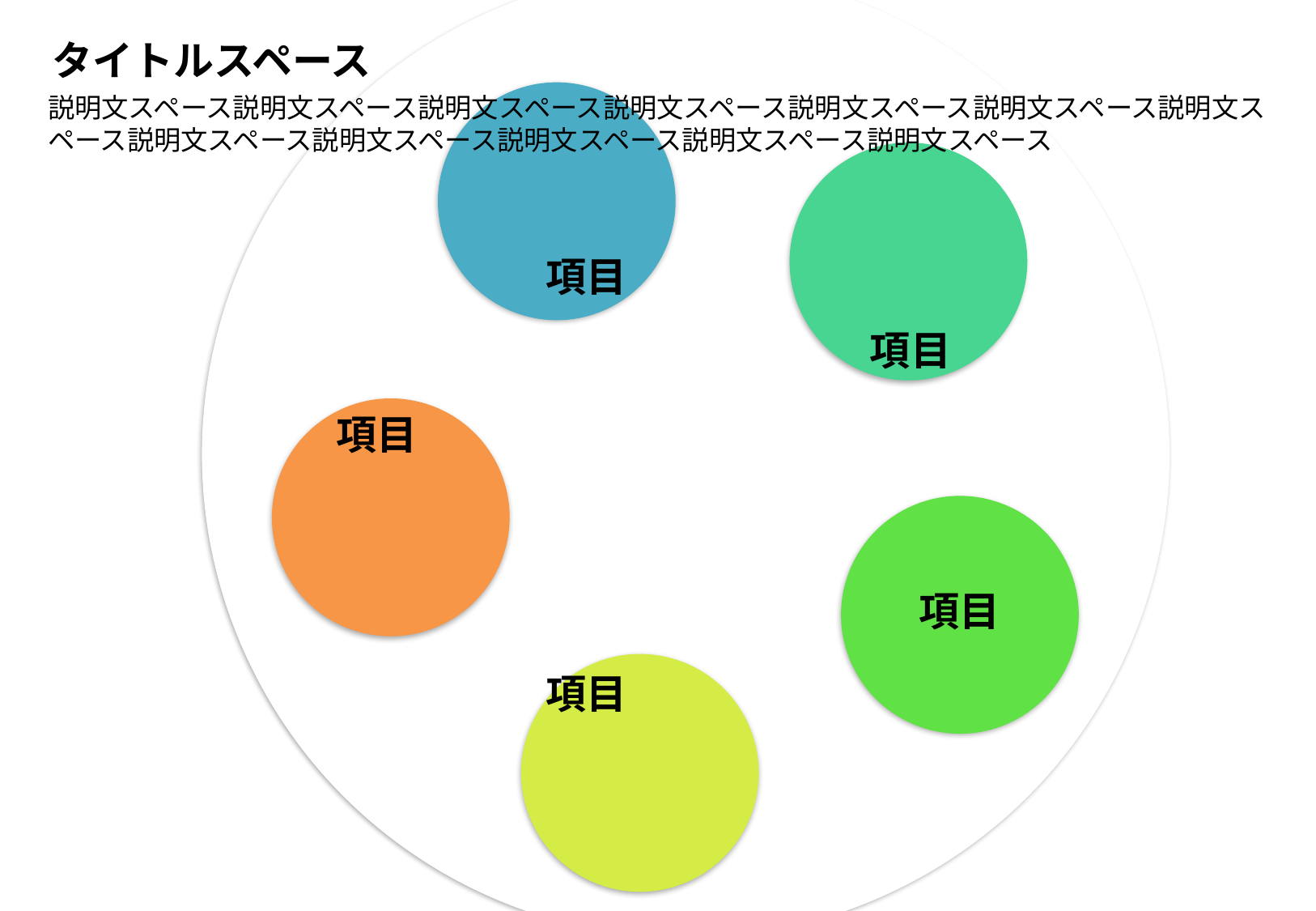

タイトルスペース

説明文スペース説明文スペース説明文スペース説明文スペース説明文スペース説明文スペース説明文スペース説明文スペース説明文スペース説明文スペース説明文スペース説明文スペース
項目
項目
項目
項目
項目